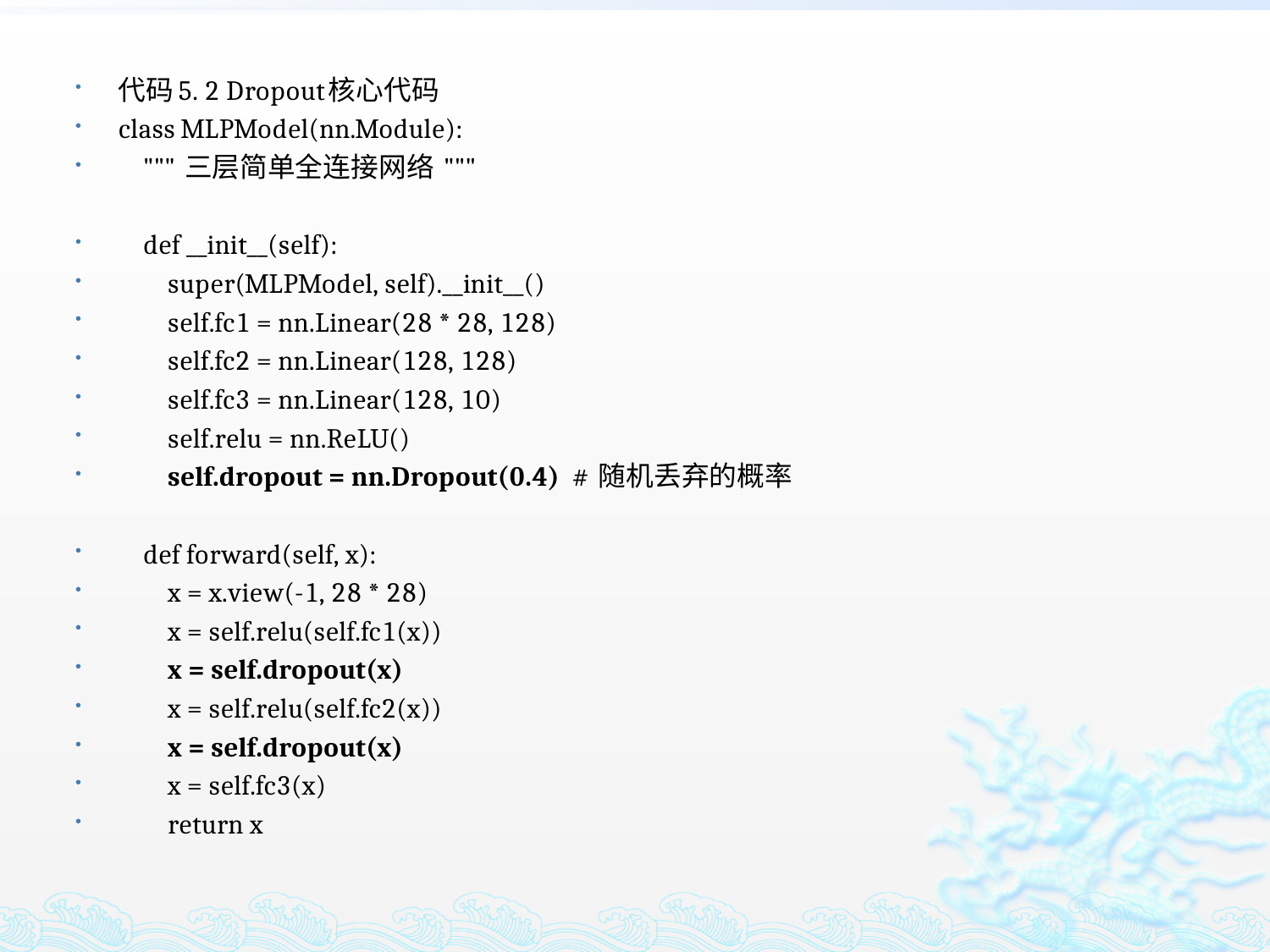

代码5. 2 Dropout核心代码
class MLPModel(nn.Module):
    """ 三层简单全连接网络 """

    def __init__(self):
        super(MLPModel, self).__init__()
        self.fc1 = nn.Linear(28 * 28, 128)
        self.fc2 = nn.Linear(128, 128)
        self.fc3 = nn.Linear(128, 10)
        self.relu = nn.ReLU()
        self.dropout = nn.Dropout(0.4)  # 随机丢弃的概率

    def forward(self, x):
        x = x.view(-1, 28 * 28)
        x = self.relu(self.fc1(x))
        x = self.dropout(x)
        x = self.relu(self.fc2(x))
        x = self.dropout(x)
        x = self.fc3(x)
        return x